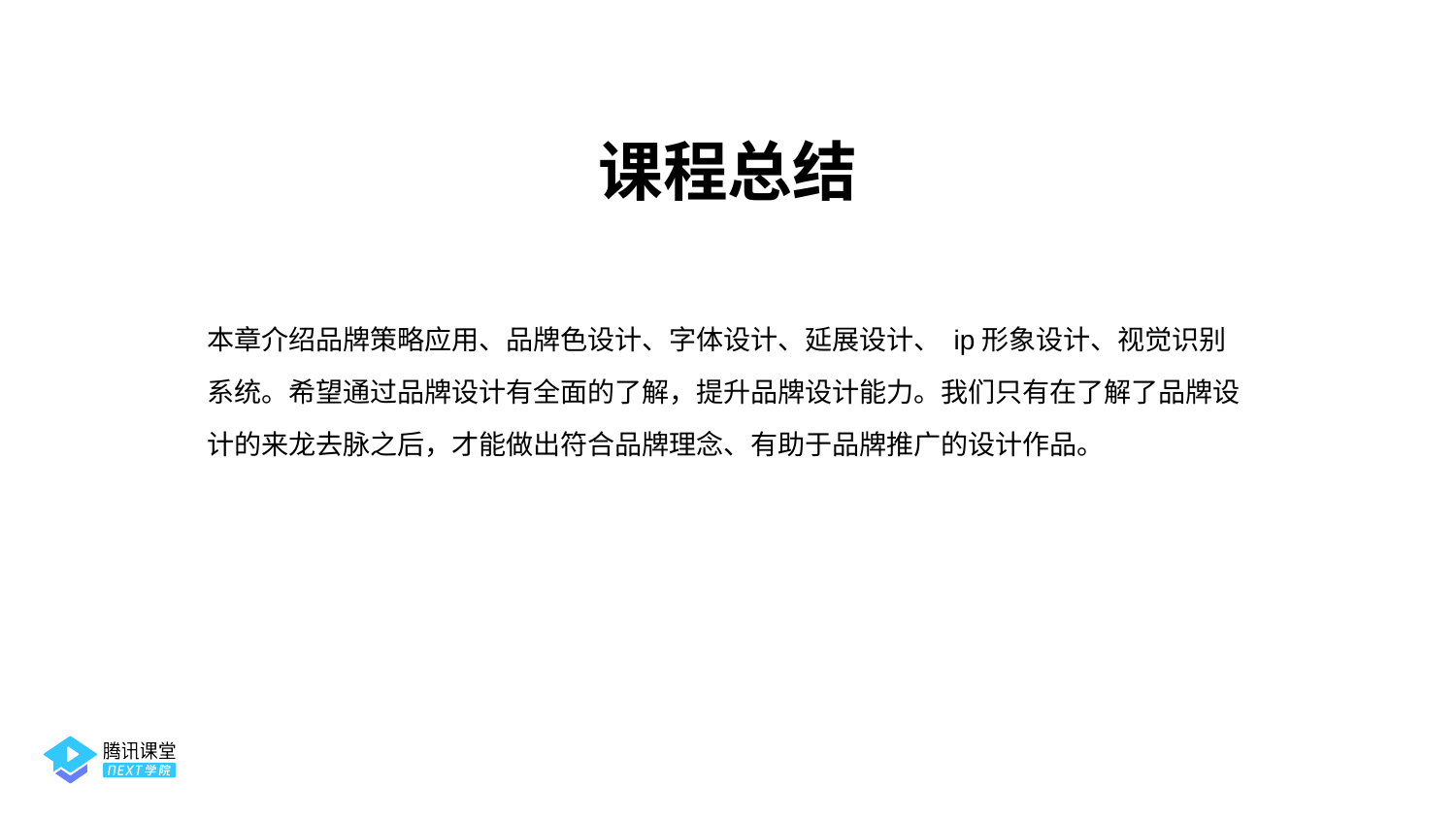

课程总结
本章介绍品牌策略应用、品牌色设计、字体设计、延展设计、 ip形象设计、视觉识别系统。希望通过品牌设计有全面的了解，提升品牌设计能力。我们只有在了解了品牌设计的来龙去脉之后，才能做出符合品牌理念、有助于品牌推广的设计作品。